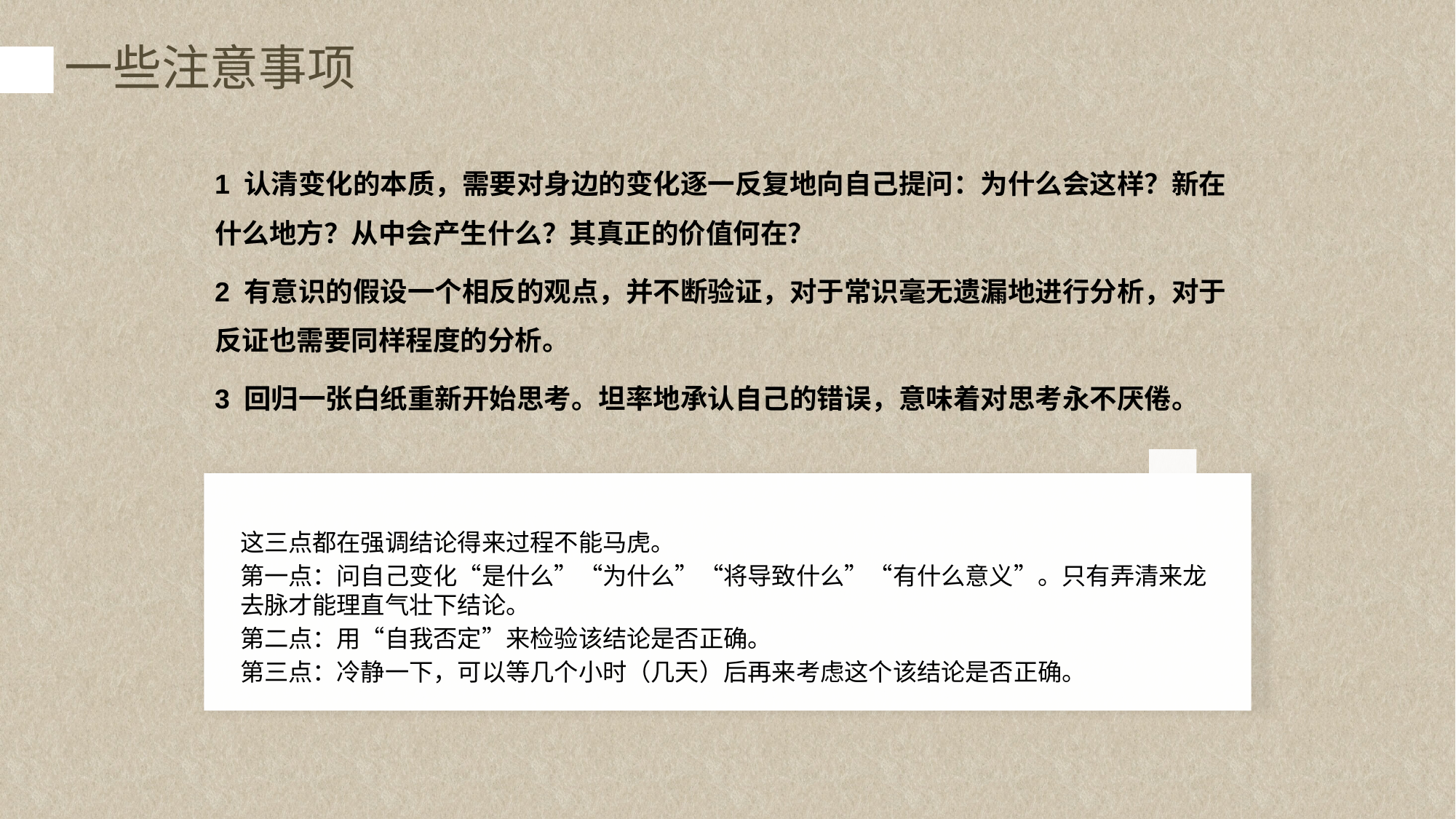

一些注意事项

控制情感
理性行动

遵守纪律
专业的
知识与技能
好奇心
进取心
较强的
伦理观念
顾客第一

1 认清变化的本质，需要对身边的变化逐一反复地向自己提问：为什么会这样？新在什么地方？从中会产生什么？其真正的价值何在？
2 有意识的假设一个相反的观点，并不断验证，对于常识毫无遗漏地进行分析，对于反证也需要同样程度的分析。
3 回归一张白纸重新开始思考。坦率地承认自己的错误，意味着对思考永不厌倦。

这三点都在强调结论得来过程不能马虎。
第一点：问自己变化“是什么”“为什么”“将导致什么”“有什么意义”。只有弄清来龙去脉才能理直气壮下结论。
第二点：用“自我否定”来检验该结论是否正确。
第三点：冷静一下，可以等几个小时（几天）后再来考虑这个该结论是否正确。